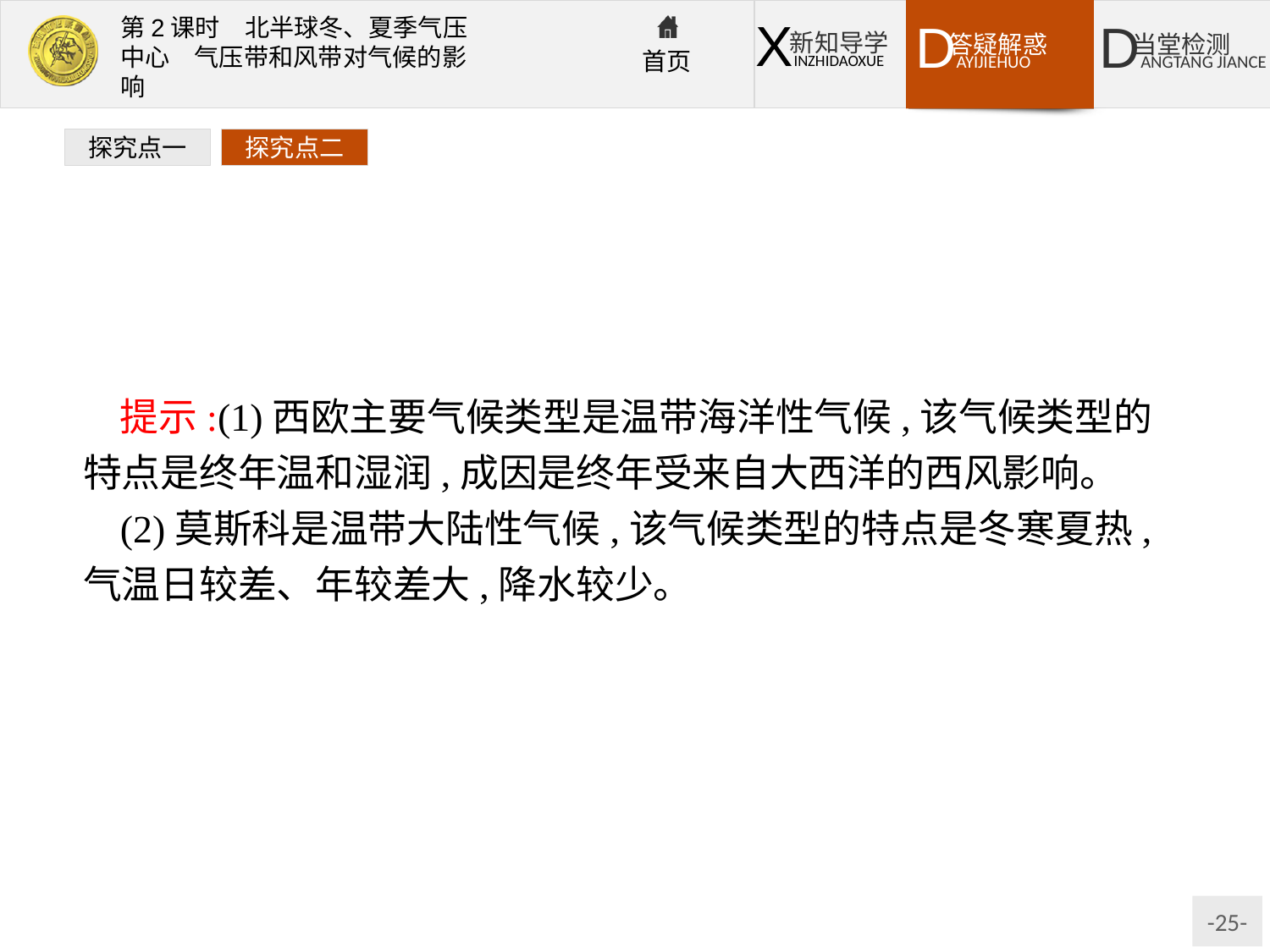

探究点一
探究点二
提示:(1)西欧主要气候类型是温带海洋性气候,该气候类型的特点是终年温和湿润,成因是终年受来自大西洋的西风影响。
(2)莫斯科是温带大陆性气候,该气候类型的特点是冬寒夏热,气温日较差、年较差大,降水较少。